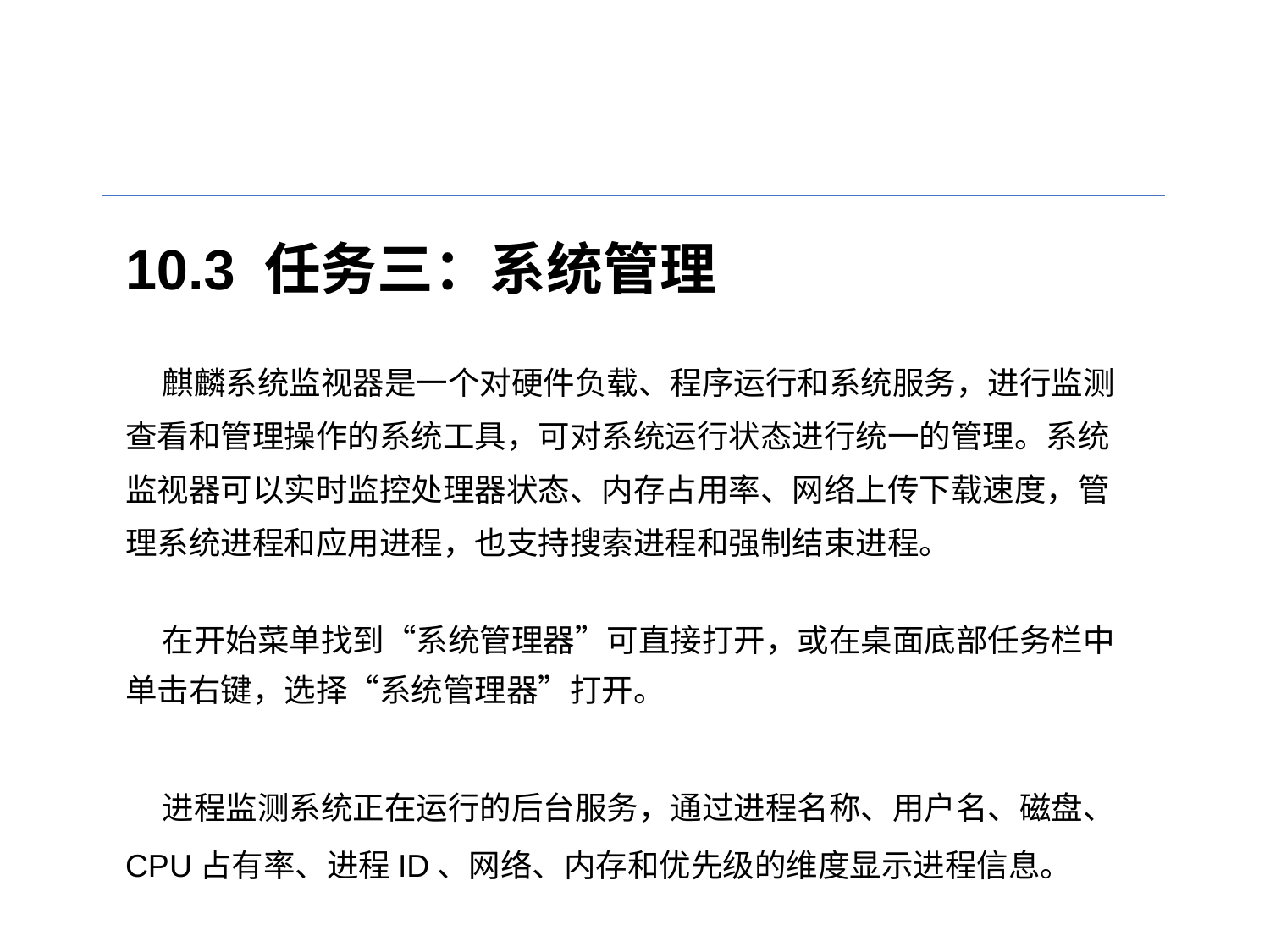

10.3 任务三：系统管理
麒麟系统监视器是一个对硬件负载、程序运行和系统服务，进行监测查看和管理操作的系统工具，可对系统运行状态进行统一的管理。系统监视器可以实时监控处理器状态、内存占用率、网络上传下载速度，管理系统进程和应用进程，也支持搜索进程和强制结束进程。
在开始菜单找到“系统管理器”可直接打开，或在桌面底部任务栏中单击右键，选择“系统管理器”打开。
进程监测系统正在运行的后台服务，通过进程名称、用户名、磁盘、CPU占有率、进程ID、网络、内存和优先级的维度显示进程信息。